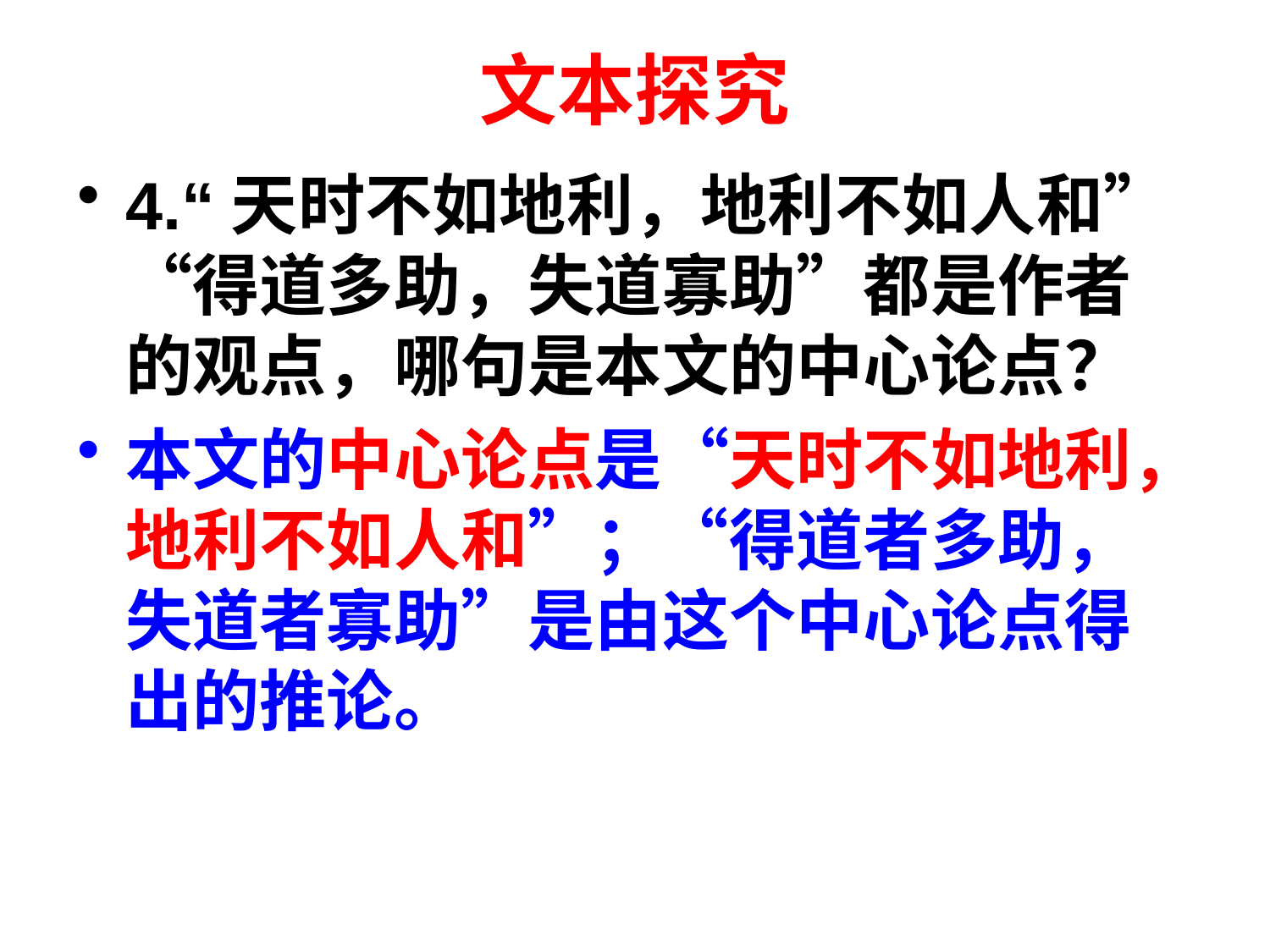

文本探究
4.“天时不如地利，地利不如人和”“得道多助，失道寡助”都是作者的观点，哪句是本文的中心论点？
本文的中心论点是“天时不如地利，地利不如人和”；“得道者多助，失道者寡助”是由这个中心论点得出的推论。